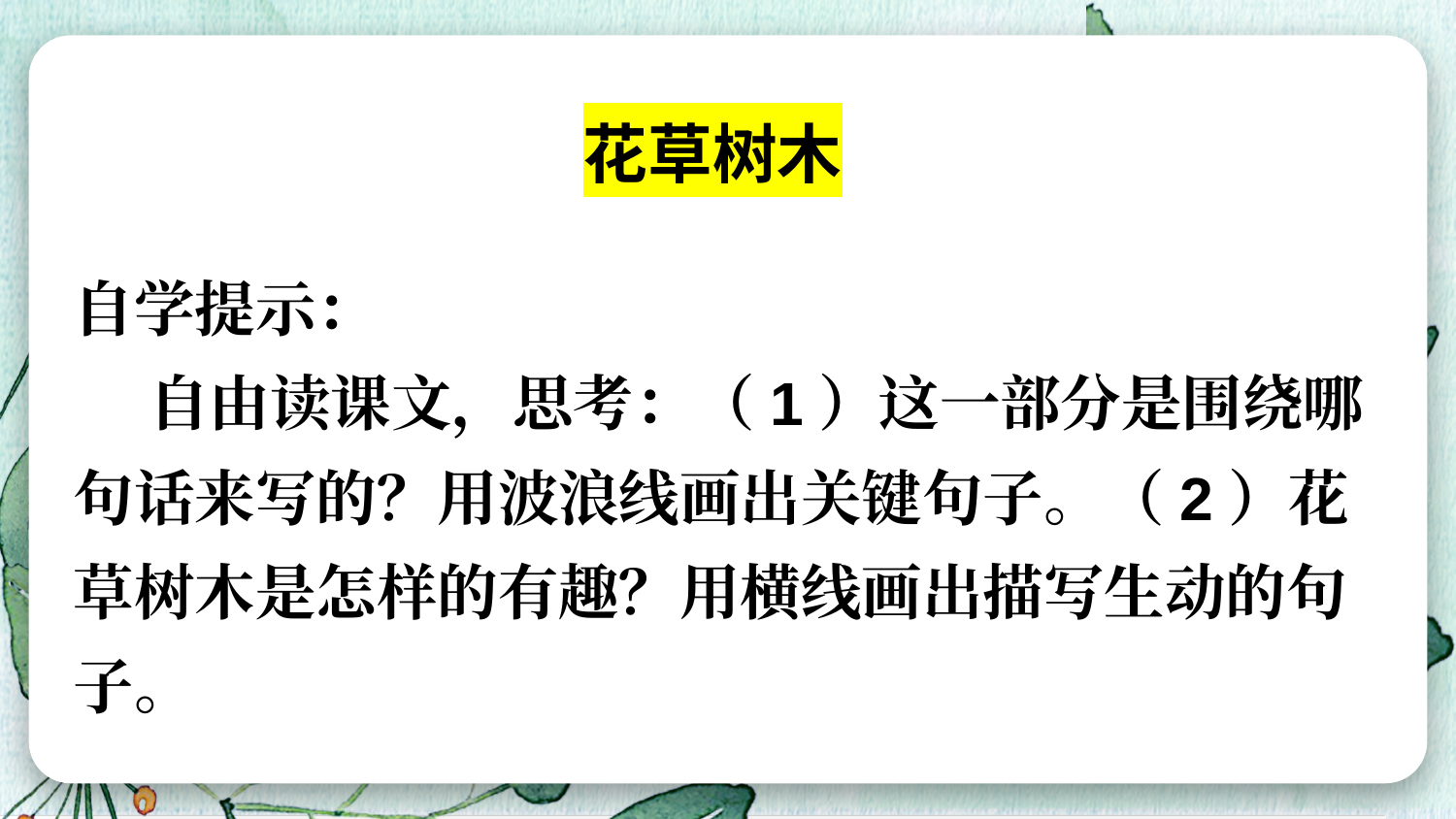

花草树木
自学提示：
    自由读课文，思考：（1）这一部分是围绕哪句话来写的？用波浪线画出关键句子。（2）花草树木是怎样的有趣？用横线画出描写生动的句子。